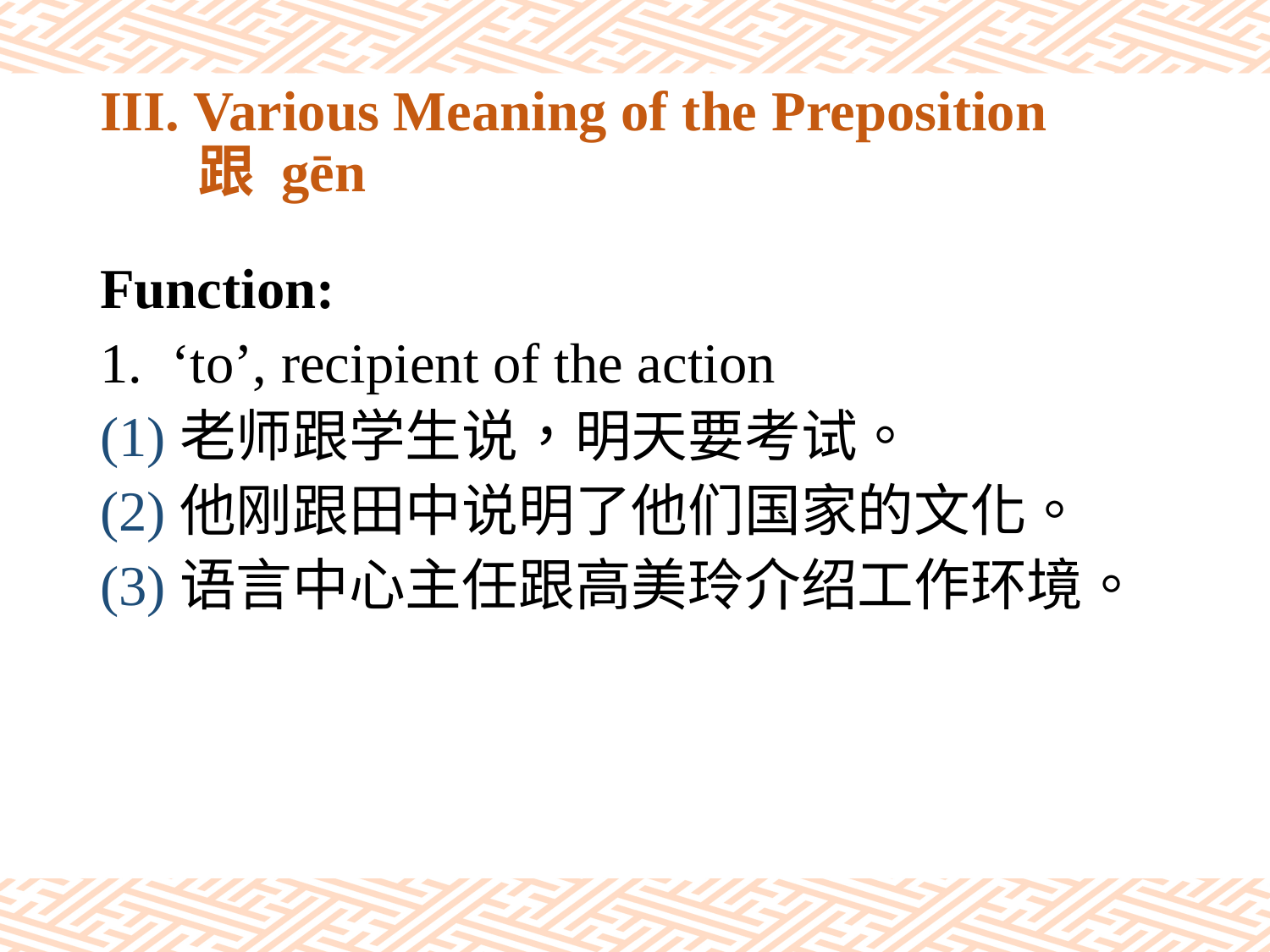

# III. Various Meaning of the Preposition 跟 gēn
Function:
‘to’, recipient of the action
(1)老师跟学生说，明天要考试。
(2)他刚跟田中说明了他们国家的文化。
(3)语言中心主任跟高美玲介绍工作环境。